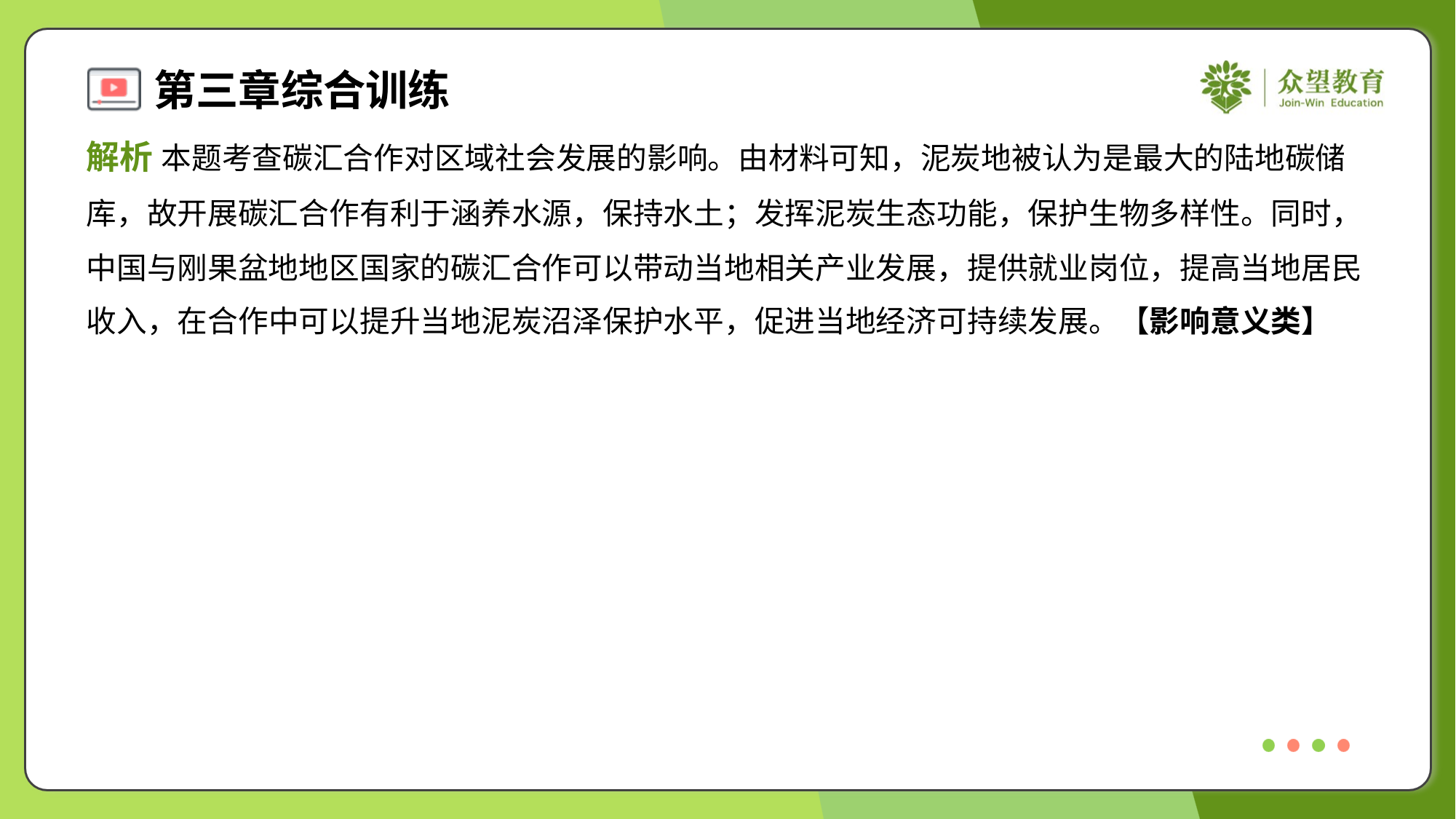

解析 本题考查碳汇合作对区域社会发展的影响。由材料可知，泥炭地被认为是最大的陆地碳储
库，故开展碳汇合作有利于涵养水源，保持水土；发挥泥炭生态功能，保护生物多样性。同时，
中国与刚果盆地地区国家的碳汇合作可以带动当地相关产业发展，提供就业岗位，提高当地居民
收入，在合作中可以提升当地泥炭沼泽保护水平，促进当地经济可持续发展。【影响意义类】